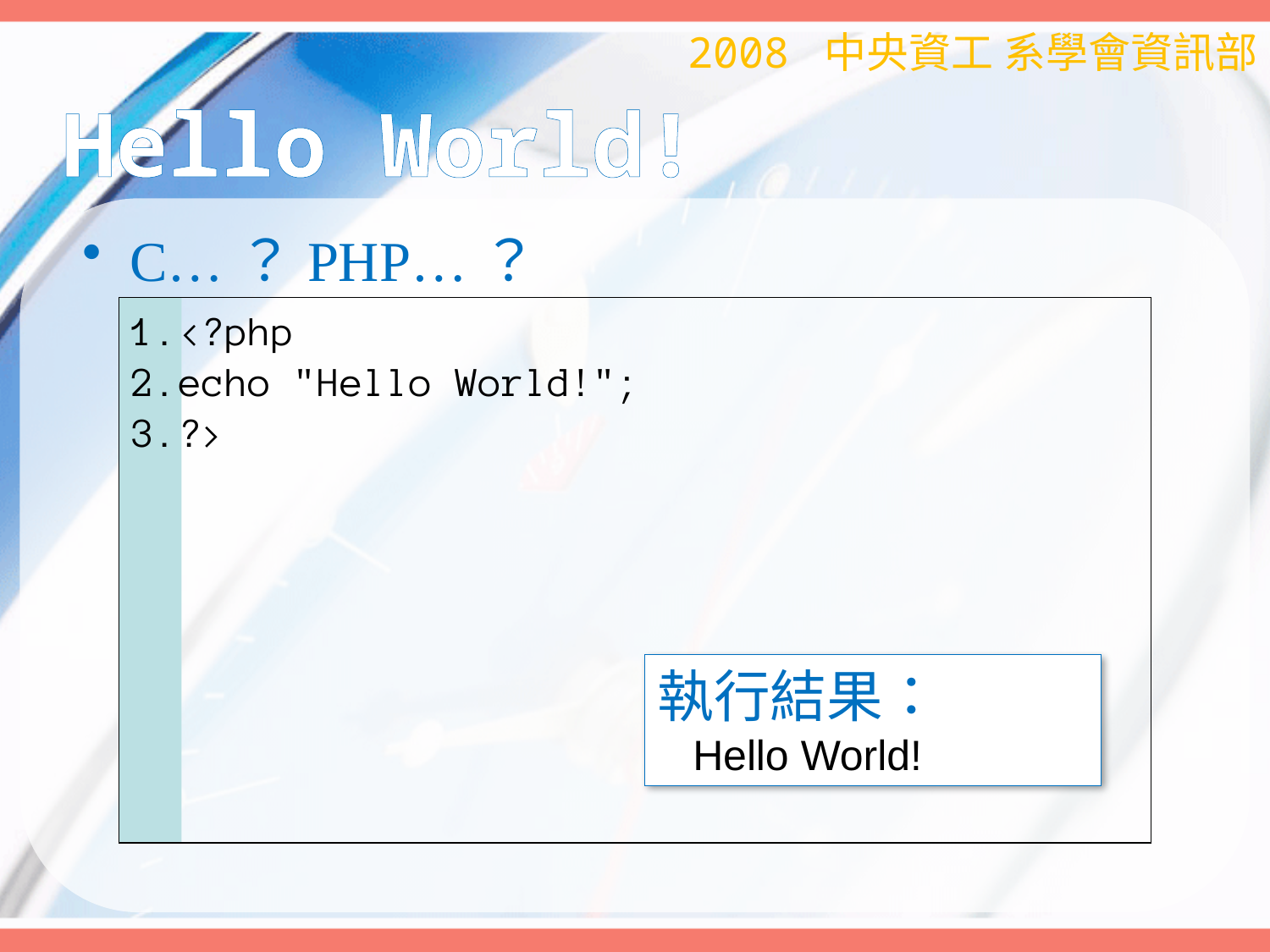

2008 中央資工 系學會資訊部
# Hello World!

C…？PHP…？

<?php
echo "Hello World!";
?>
執行結果：
   Hello World!